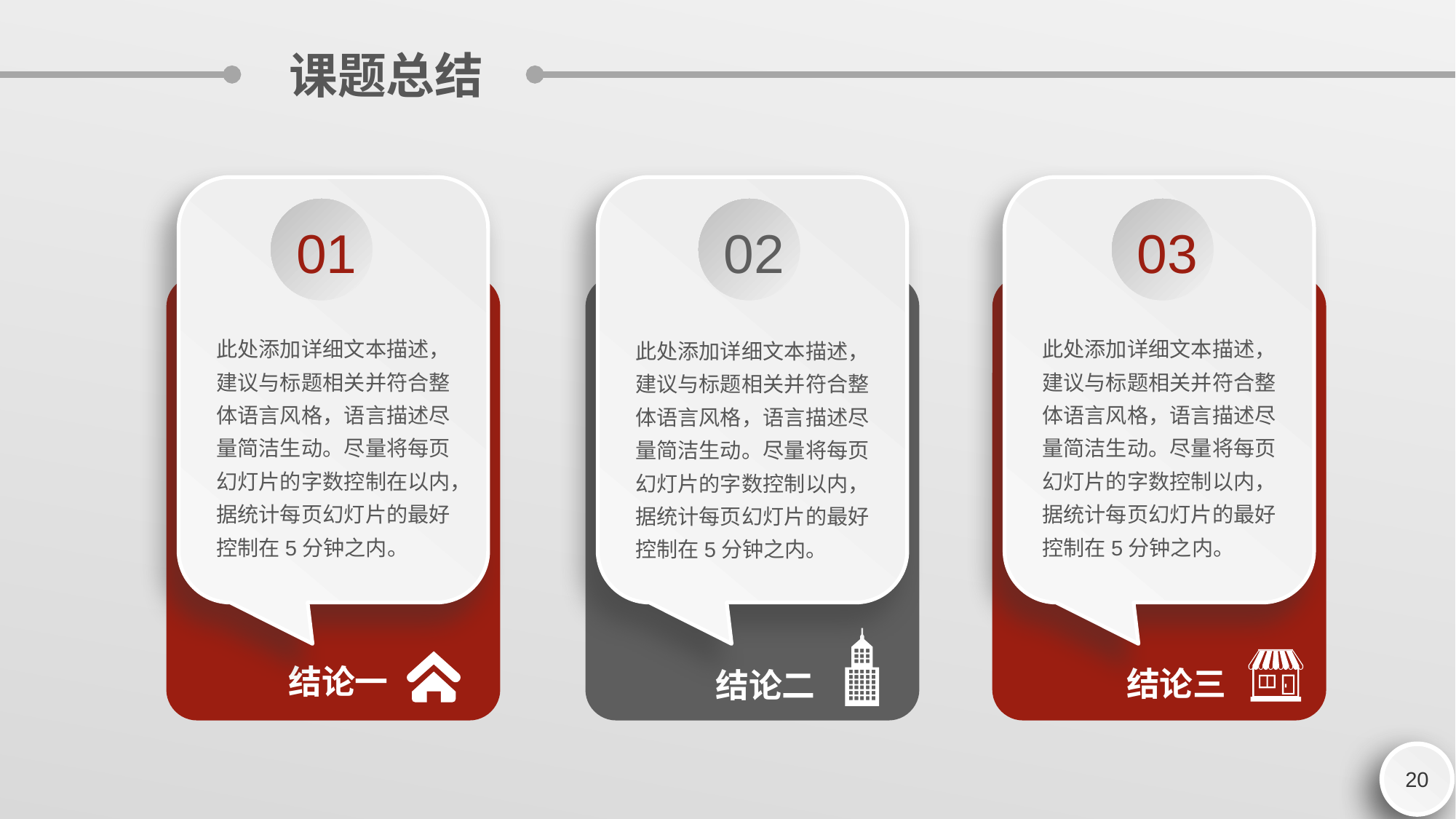

课题总结

01
此处添加详细文本描述，建议与标题相关并符合整体语言风格，语言描述尽量简洁生动。尽量将每页幻灯片的字数控制在以内，据统计每页幻灯片的最好控制在5分钟之内。

02
此处添加详细文本描述，建议与标题相关并符合整体语言风格，语言描述尽量简洁生动。尽量将每页幻灯片的字数控制以内，据统计每页幻灯片的最好控制在5分钟之内。

03
此处添加详细文本描述，建议与标题相关并符合整体语言风格，语言描述尽量简洁生动。尽量将每页幻灯片的字数控制以内，据统计每页幻灯片的最好控制在5分钟之内。

结论一

结论二

结论三